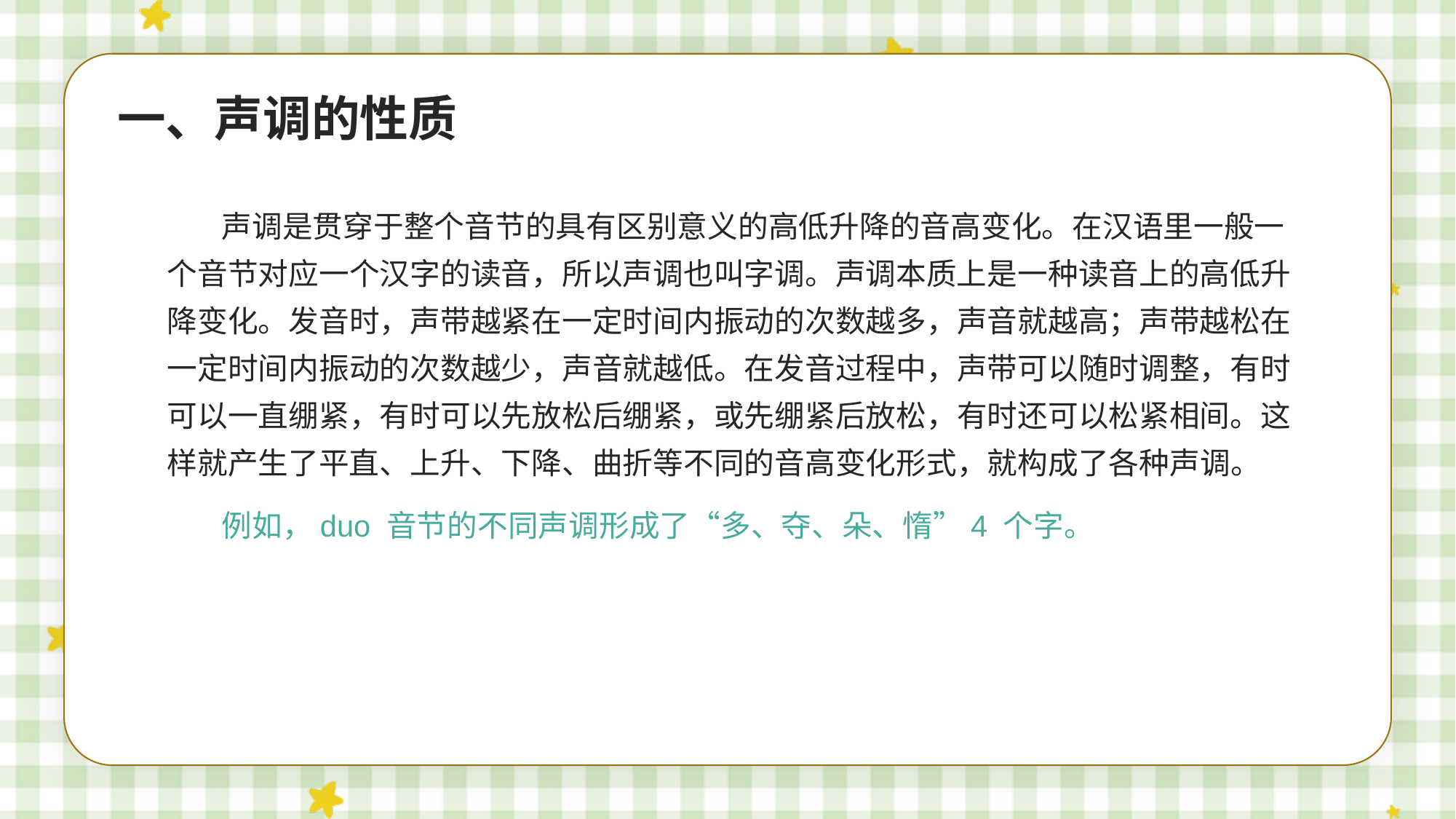

一、声调的性质
声调是贯穿于整个音节的具有区别意义的高低升降的音高变化。在汉语里一般一个音节对应一个汉字的读音，所以声调也叫字调。声调本质上是一种读音上的高低升降变化。发音时，声带越紧在一定时间内振动的次数越多，声音就越高；声带越松在一定时间内振动的次数越少，声音就越低。在发音过程中，声带可以随时调整，有时可以一直绷紧，有时可以先放松后绷紧，或先绷紧后放松，有时还可以松紧相间。这样就产生了平直、上升、下降、曲折等不同的音高变化形式，就构成了各种声调。
例如，duo 音节的不同声调形成了“多、夺、朵、惰”4 个字。